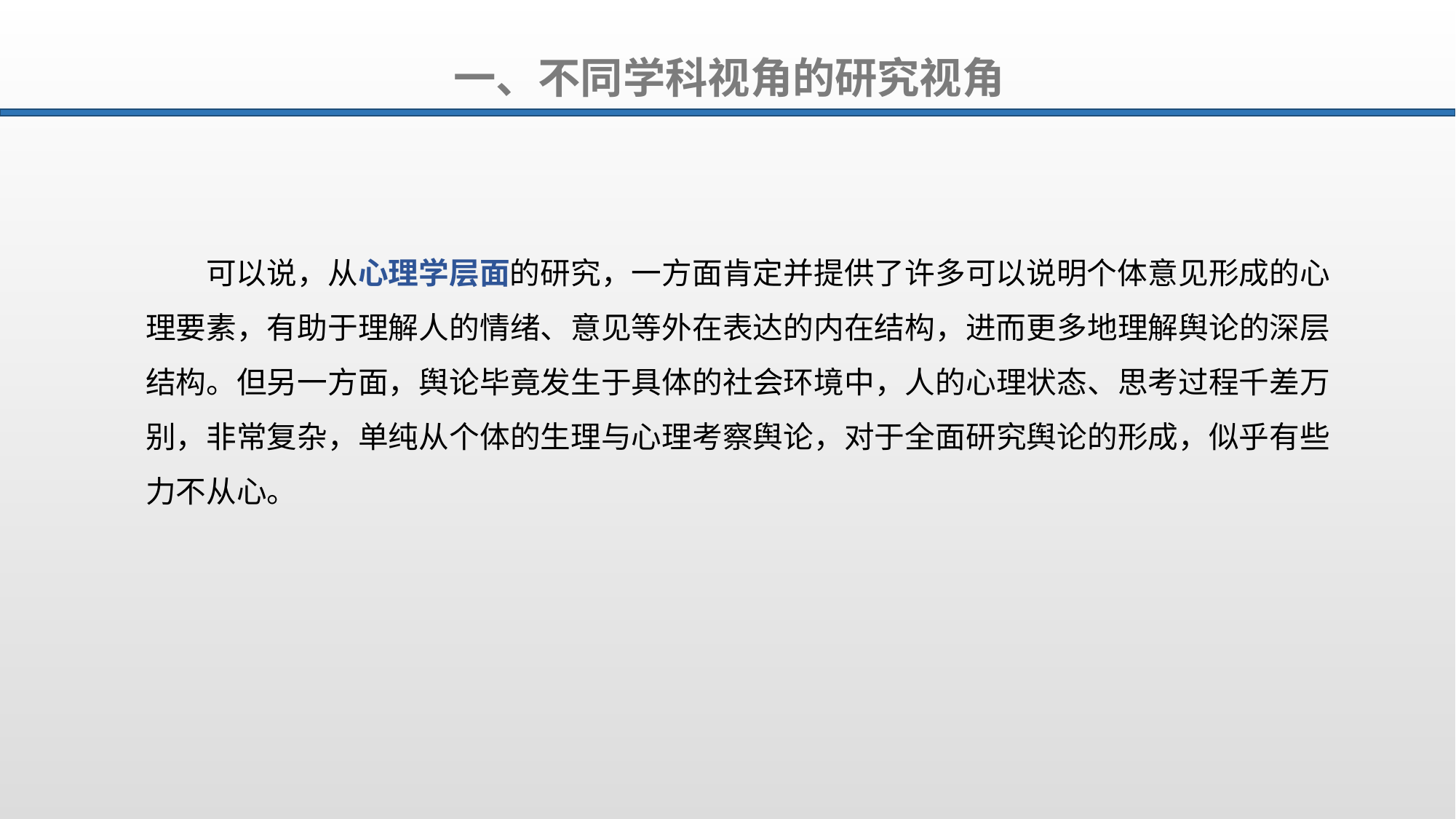

一、不同学科视角的研究视角

可以说，从心理学层面的研究，一方面肯定并提供了许多可以说明个体意见形成的心理要素，有助于理解人的情绪、意见等外在表达的内在结构，进而更多地理解舆论的深层结构。但另一方面，舆论毕竟发生于具体的社会环境中，人的心理状态、思考过程千差万别，非常复杂，单纯从个体的生理与心理考察舆论，对于全面研究舆论的形成，似乎有些力不从心。